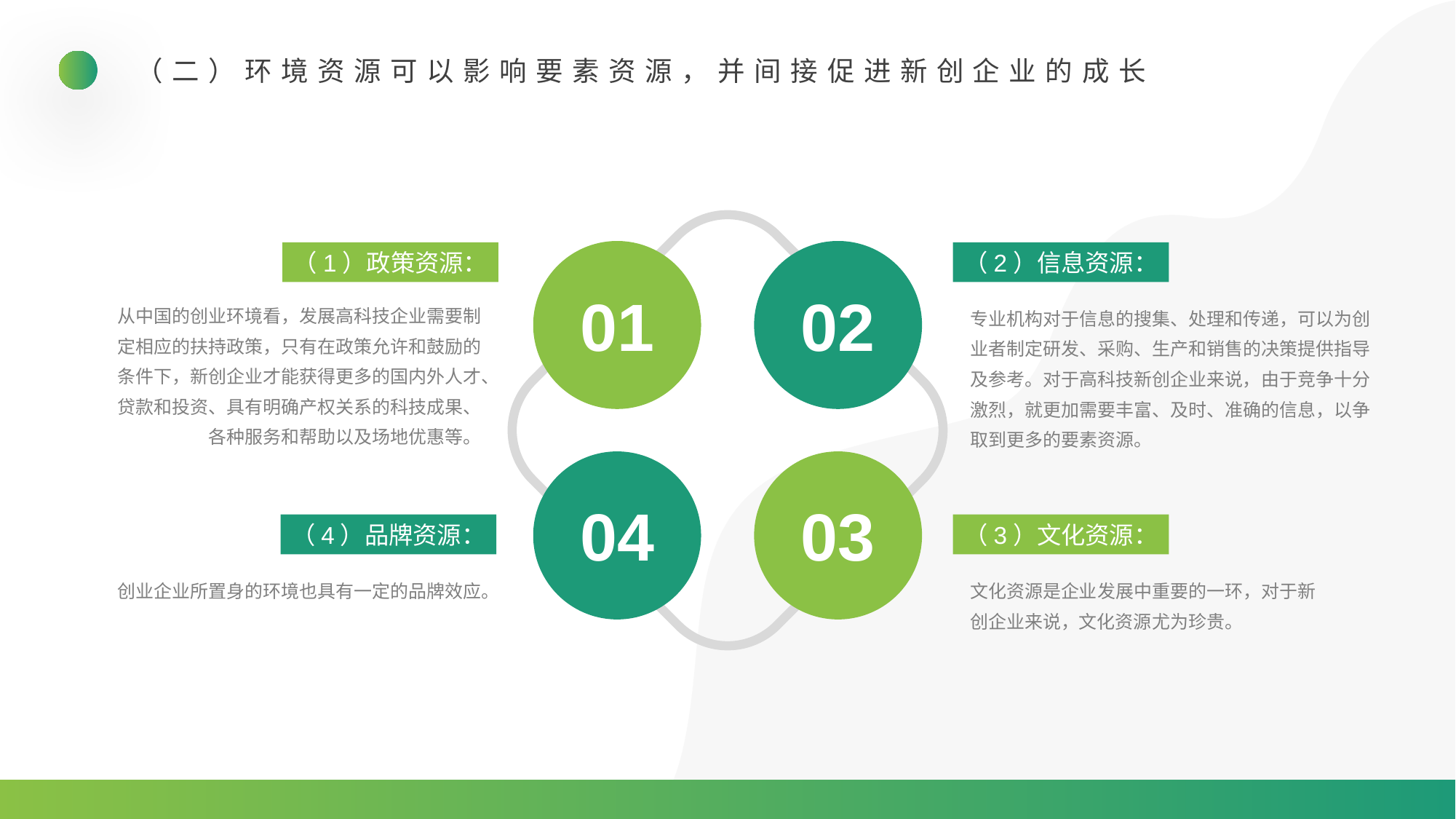

（二）环境资源可以影响要素资源，并间接促进新创企业的成长

（1）政策资源：
（2）信息资源：
01
02
从中国的创业环境看，发展高科技企业需要制定相应的扶持政策，只有在政策允许和鼓励的条件下，新创企业才能获得更多的国内外人才、贷款和投资、具有明确产权关系的科技成果、各种服务和帮助以及场地优惠等。
专业机构对于信息的搜集、处理和传递，可以为创业者制定研发、采购、生产和销售的决策提供指导及参考。对于高科技新创企业来说，由于竞争十分激烈，就更加需要丰富、及时、准确的信息，以争取到更多的要素资源。
04
03
（4）品牌资源：
（3）文化资源：
创业企业所置身的环境也具有一定的品牌效应。
文化资源是企业发展中重要的一环，对于新创企业来说，文化资源尤为珍贵。